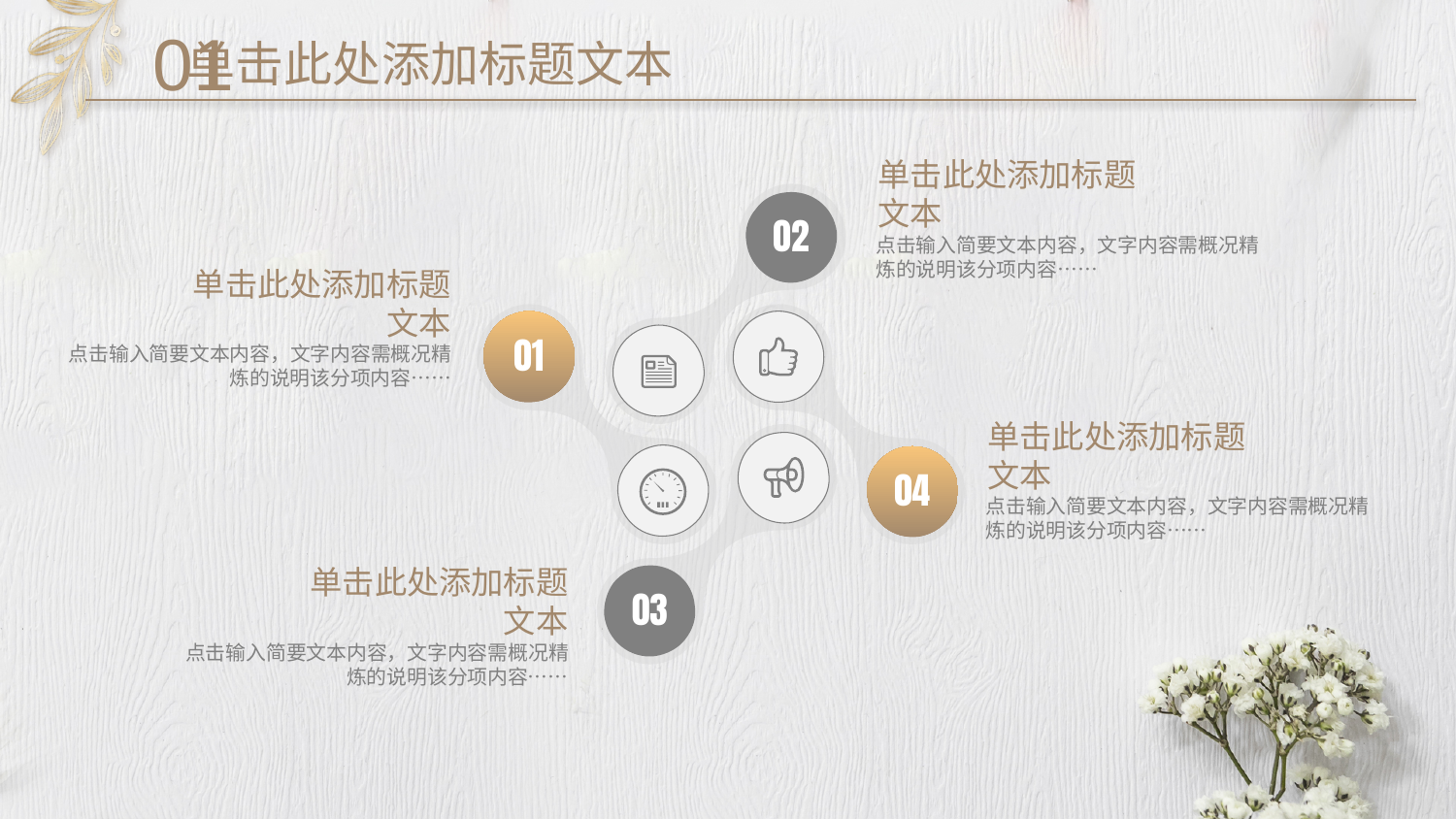

01
单击此处添加标题文本
单击此处添加标题文本

02
点击输入简要文本内容，文字内容需概况精炼的说明该分项内容……
单击此处添加标题文本

01

点击输入简要文本内容，文字内容需概况精炼的说明该分项内容……

单击此处添加标题文本

04

点击输入简要文本内容，文字内容需概况精炼的说明该分项内容……
03
单击此处添加标题文本
点击输入简要文本内容，文字内容需概况精炼的说明该分项内容……